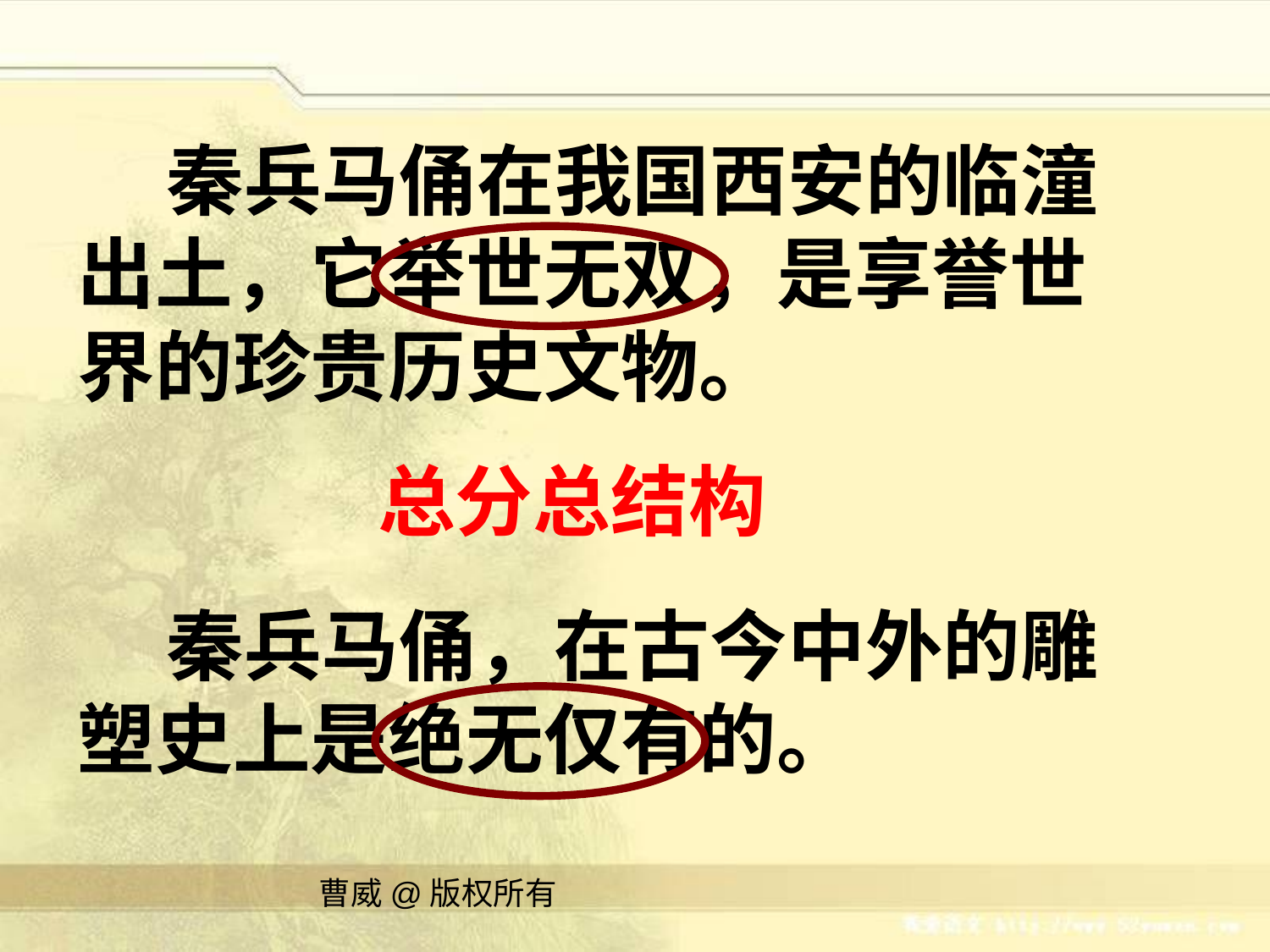

秦兵马俑在我国西安的临潼出土，它举世无双，是享誉世界的珍贵历史文物。

    秦兵马俑，在古今中外的雕塑史上是绝无仅有的。

总分总结构